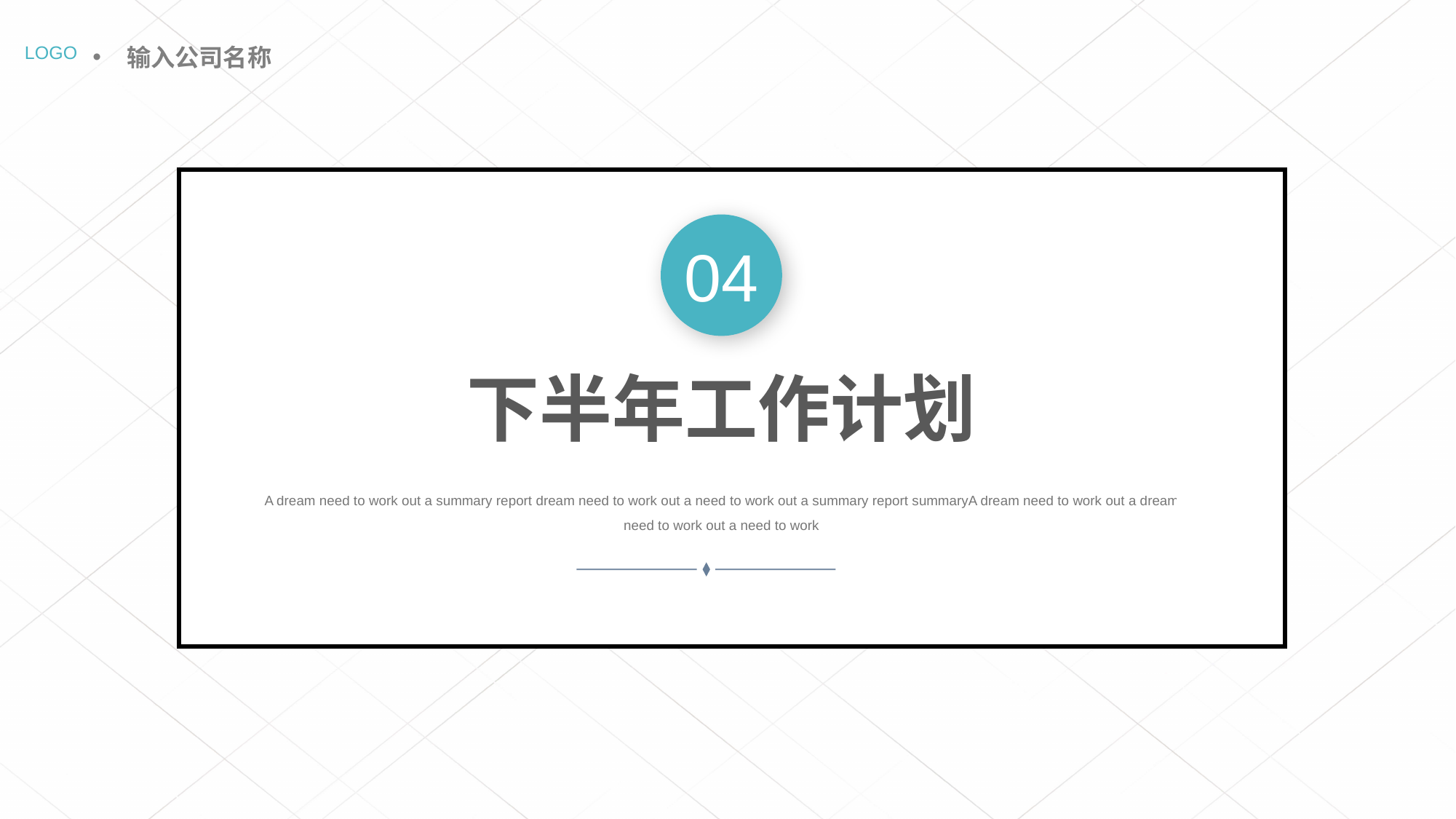

LOGO
输入公司名称

04
下半年工作计划
A dream need to work out a summary report dream need to work out a need to work out a summary report summaryA dream need to work out a dream need to work out a need to work